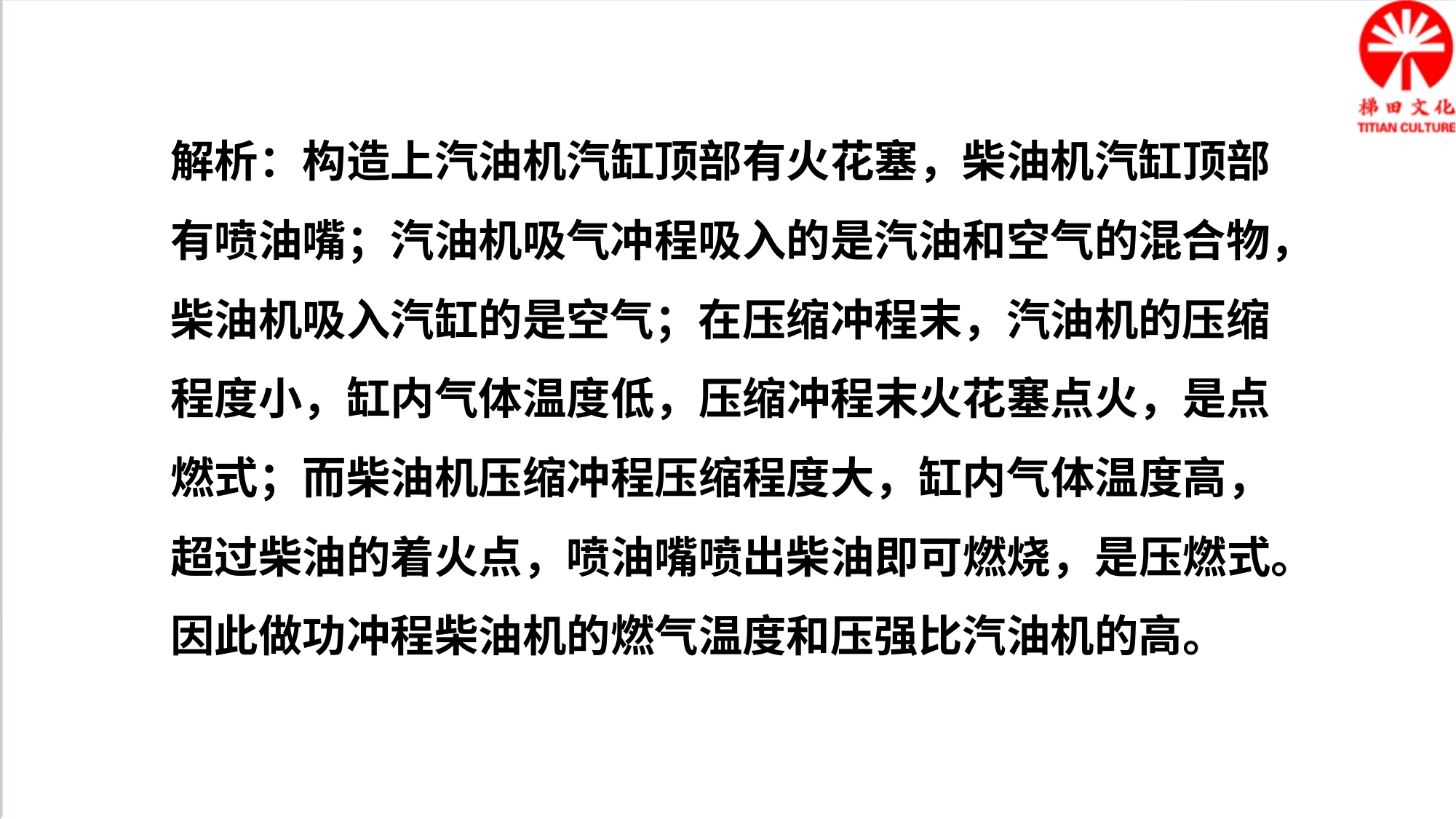

解析：构造上汽油机汽缸顶部有火花塞，柴油机汽缸顶部有喷油嘴；汽油机吸气冲程吸入的是汽油和空气的混合物，柴油机吸入汽缸的是空气；在压缩冲程末，汽油机的压缩程度小，缸内气体温度低，压缩冲程末火花塞点火，是点燃式；而柴油机压缩冲程压缩程度大，缸内气体温度高，超过柴油的着火点，喷油嘴喷出柴油即可燃烧，是压燃式。因此做功冲程柴油机的燃气温度和压强比汽油机的高。